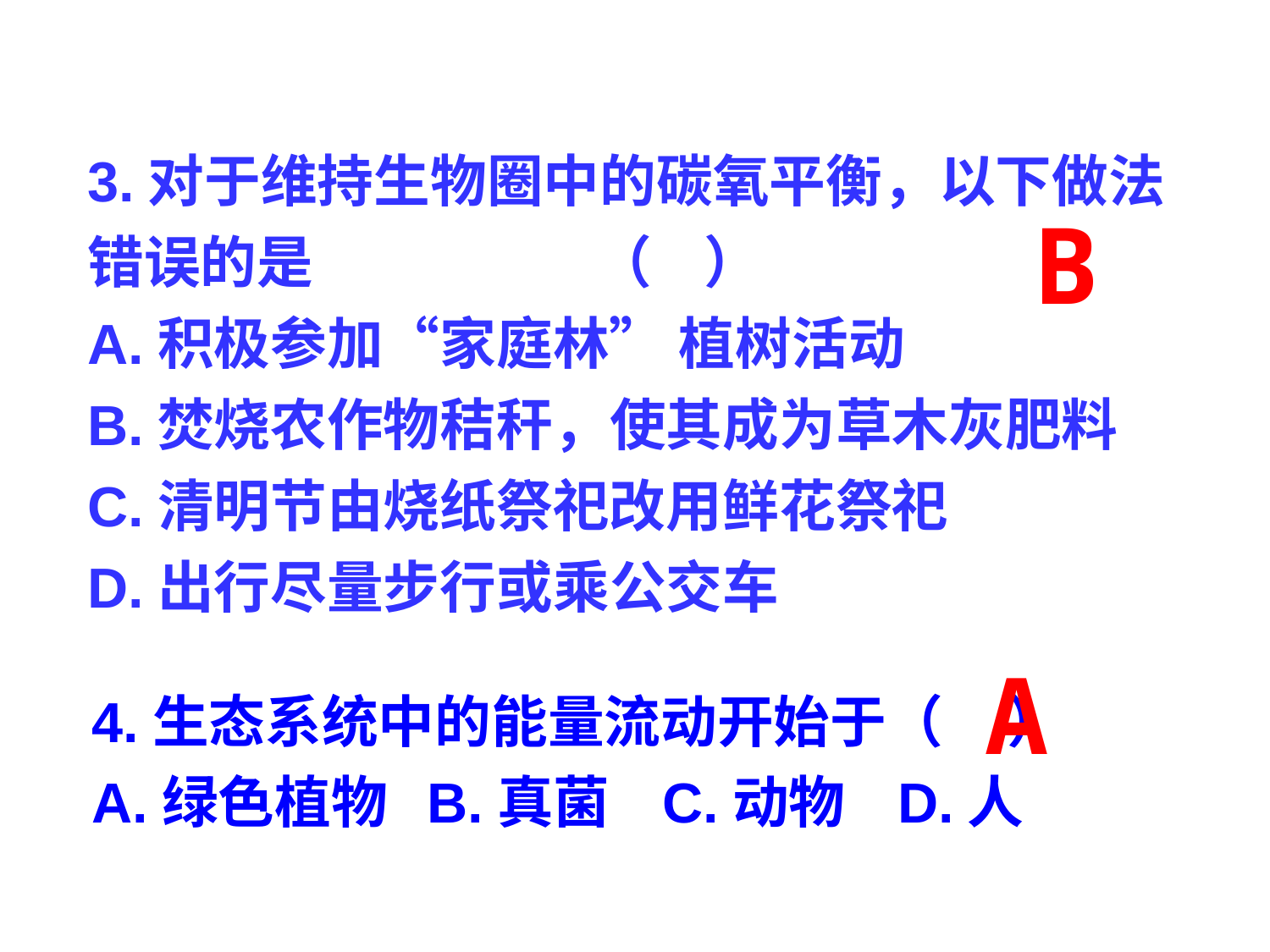

3.对于维持生物圈中的碳氧平衡，以下做法错误的是                      （    ）
A.积极参加“家庭林” 植树活动
B.焚烧农作物秸秆，使其成为草木灰肥料
C.清明节由烧纸祭祀改用鲜花祭祀
D.出行尽量步行或乘公交车
B

A
4.生态系统中的能量流动开始于（     ）
A.绿色植物  B.真菌   C.动物   D.人